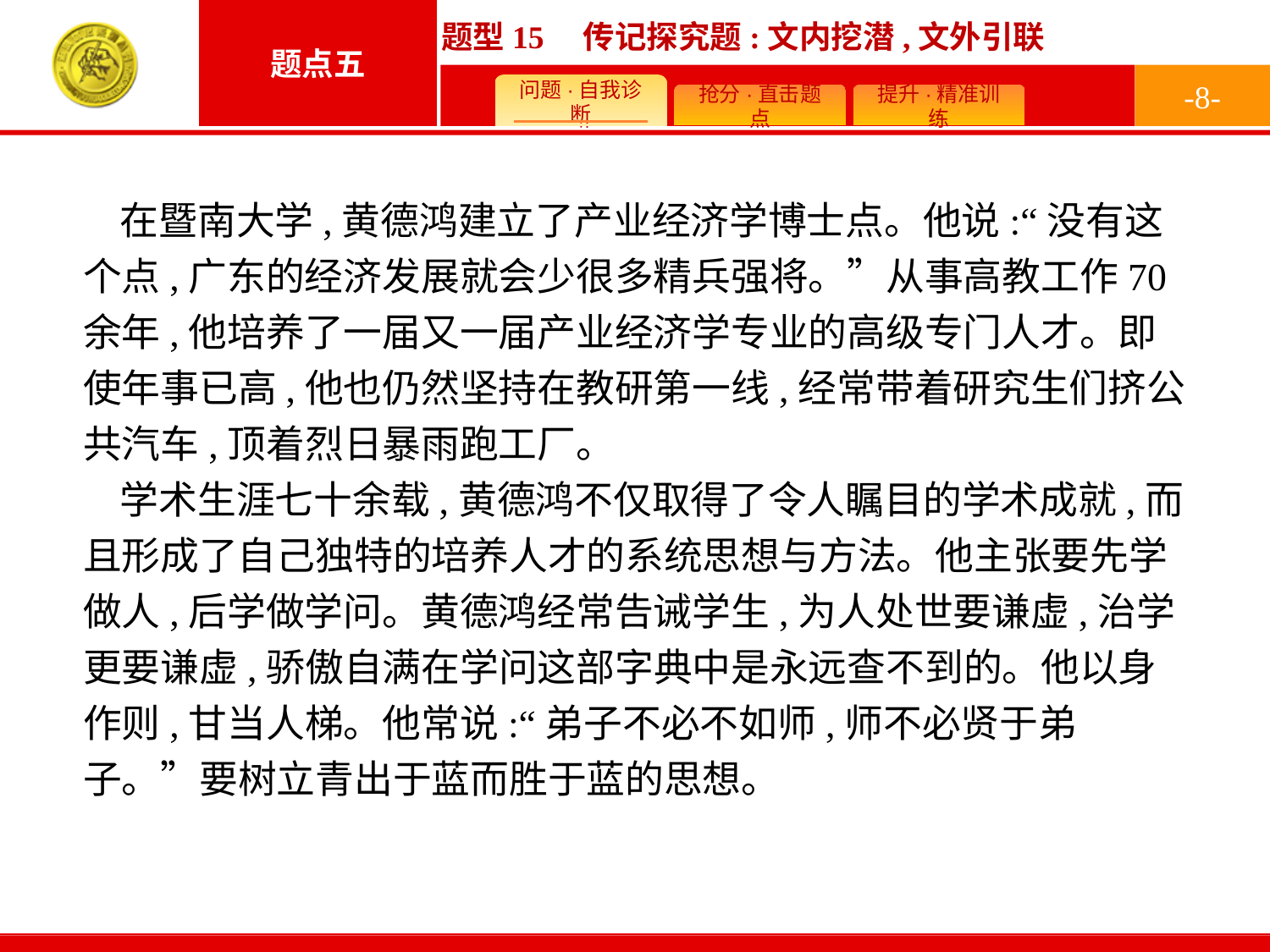

-8-
在暨南大学,黄德鸿建立了产业经济学博士点。他说:“没有这个点,广东的经济发展就会少很多精兵强将。”从事高教工作70余年,他培养了一届又一届产业经济学专业的高级专门人才。即使年事已高,他也仍然坚持在教研第一线,经常带着研究生们挤公共汽车,顶着烈日暴雨跑工厂。
学术生涯七十余载,黄德鸿不仅取得了令人瞩目的学术成就,而且形成了自己独特的培养人才的系统思想与方法。他主张要先学做人,后学做学问。黄德鸿经常告诫学生,为人处世要谦虚,治学更要谦虚,骄傲自满在学问这部字典中是永远查不到的。他以身作则,甘当人梯。他常说:“弟子不必不如师,师不必贤于弟子。”要树立青出于蓝而胜于蓝的思想。